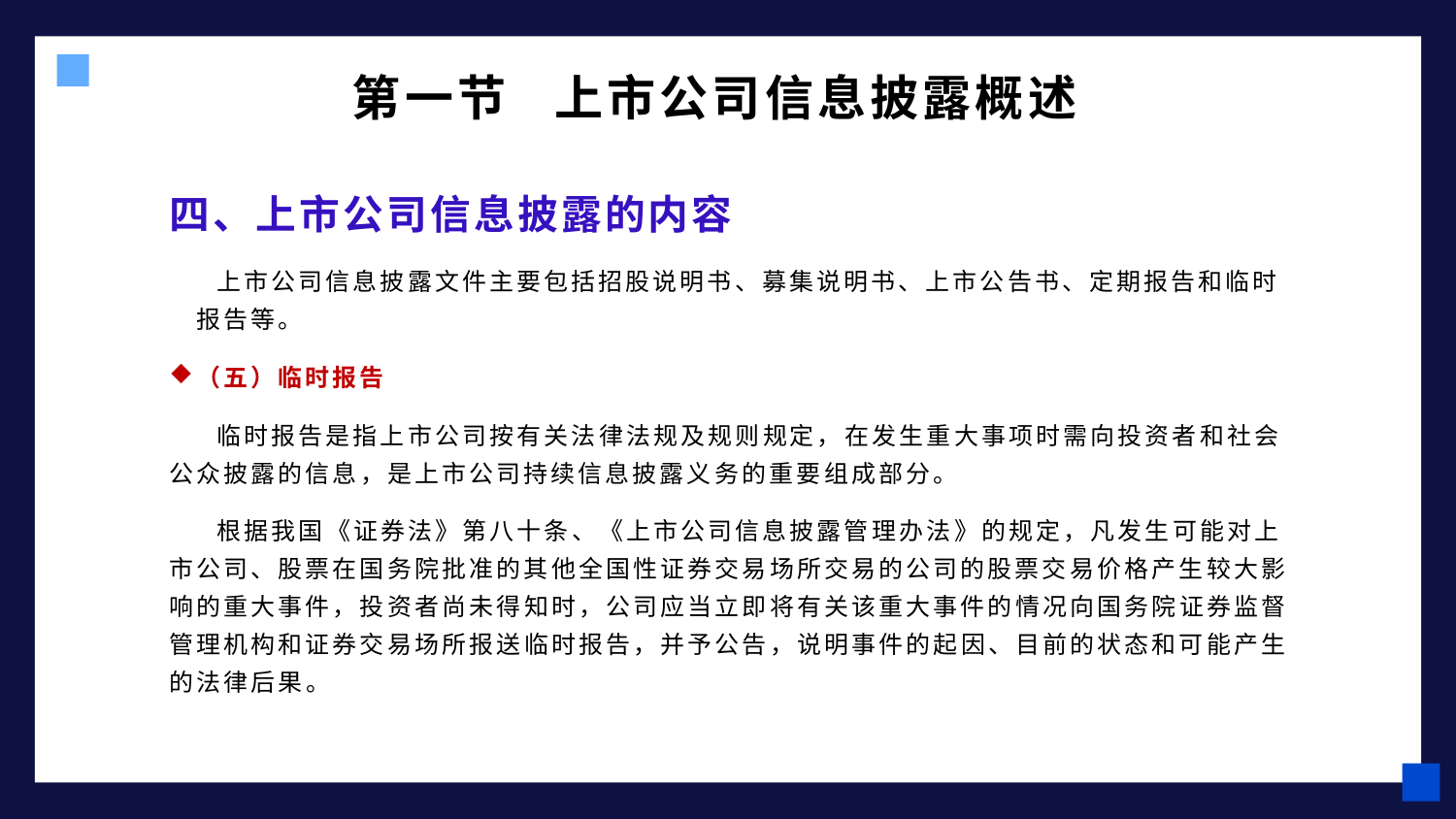

# 第一节   上市公司信息披露概述
四、上市公司信息披露的内容
     上市公司信息披露文件主要包括招股说明书、募集说明书、上市公告书、定期报告和临时报告等。
（五）临时报告
     临时报告是指上市公司按有关法律法规及规则规定，在发生重大事项时需向投资者和社会公众披露的信息，是上市公司持续信息披露义务的重要组成部分。
     根据我国《证券法》第八十条、《上市公司信息披露管理办法》的规定，凡发生可能对上市公司、股票在国务院批准的其他全国性证券交易场所交易的公司的股票交易价格产生较大影响的重大事件，投资者尚未得知时，公司应当立即将有关该重大事件的情况向国务院证券监督管理机构和证券交易场所报送临时报告，并予公告，说明事件的起因、目前的状态和可能产生的法律后果。